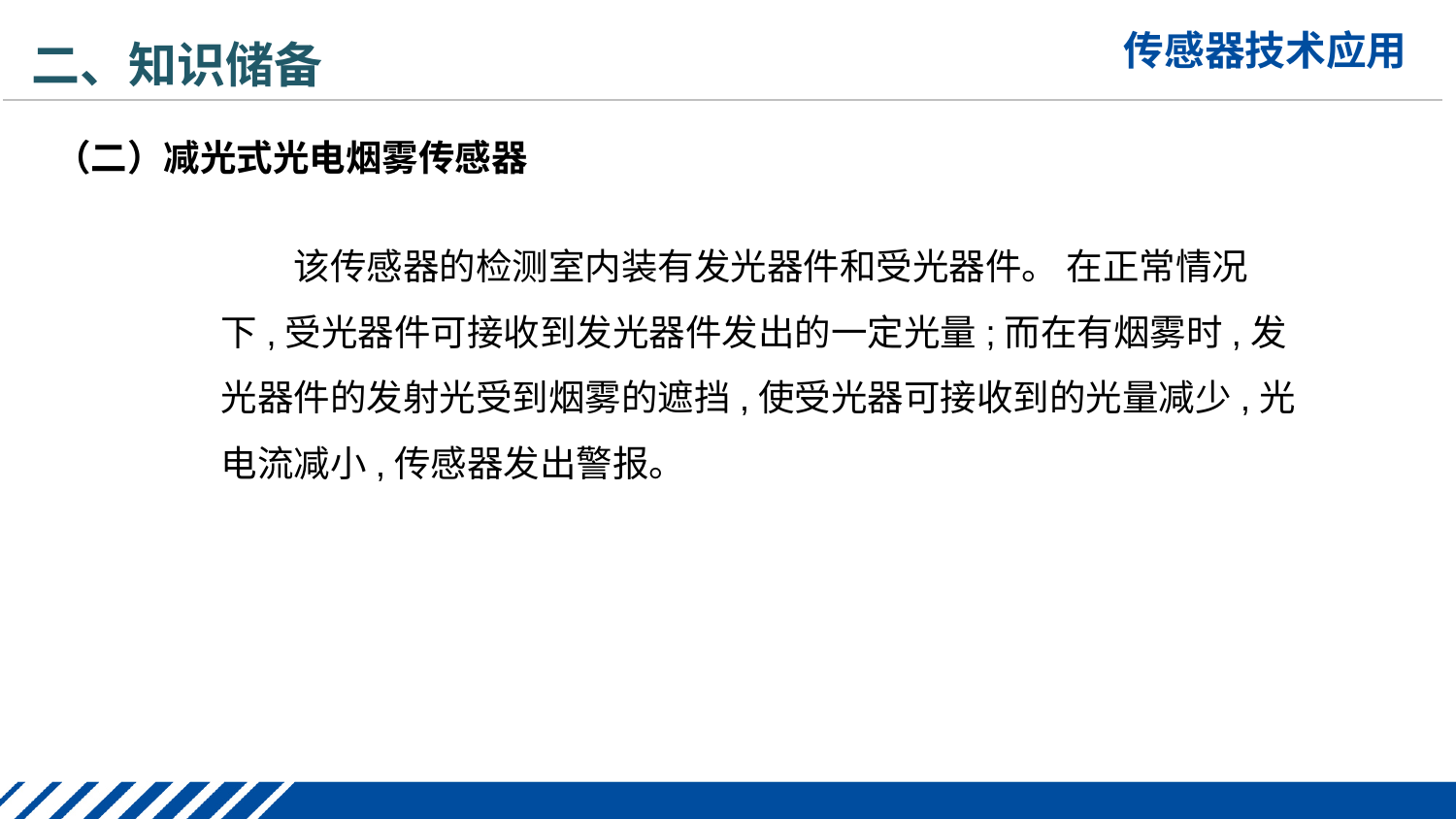

二、知识储备
（二）减光式光电烟雾传感器
该传感器的检测室内装有发光器件和受光器件。 在正常情况下,受光器件可接收到发光器件发出的一定光量;而在有烟雾时,发光器件的发射光受到烟雾的遮挡,使受光器可接收到的光量减少,光电流减小,传感器发出警报。